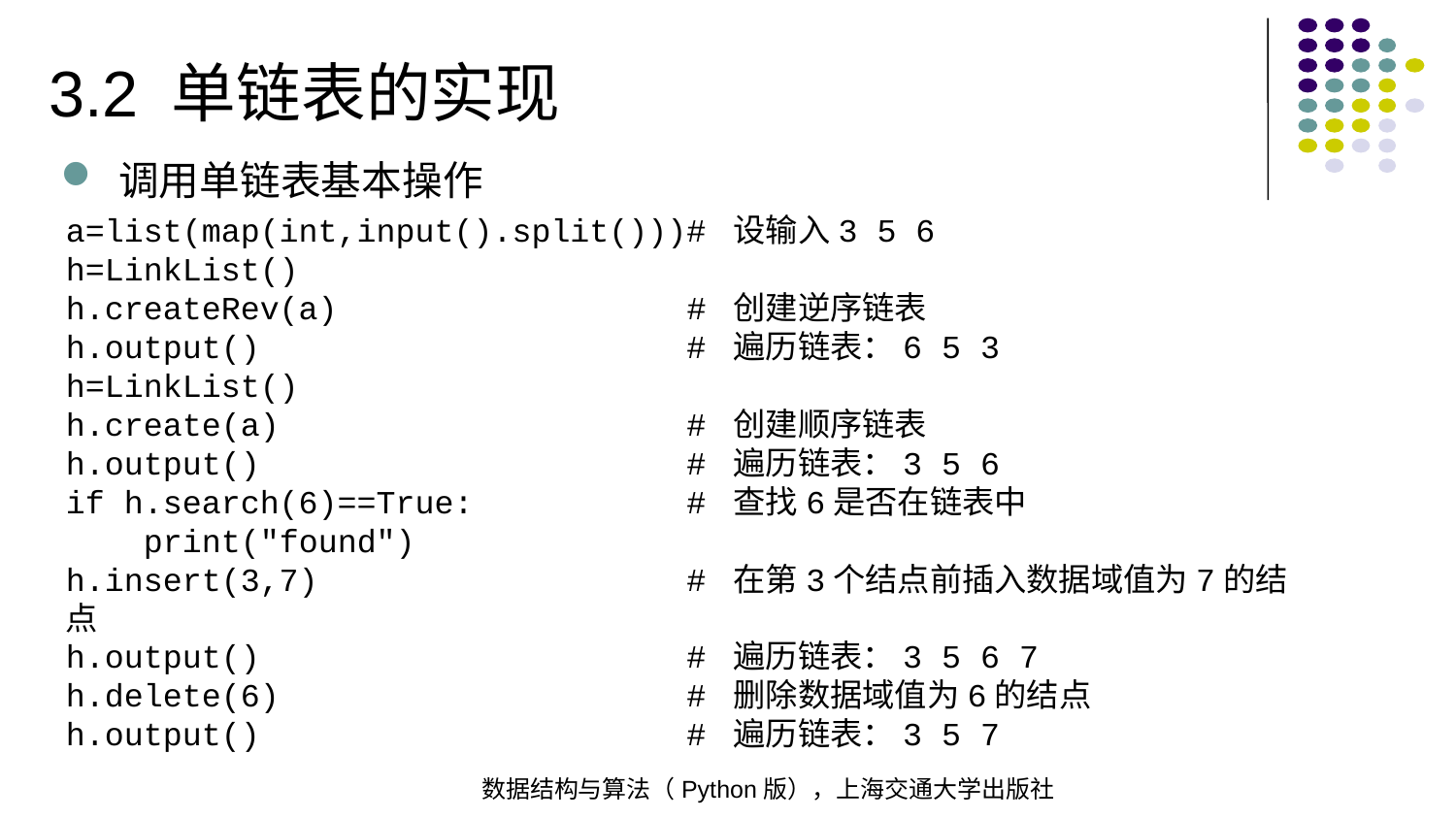

3.2 单链表的实现
调用单链表基本操作
a=list(map(int,input().split()))# 设输入3 5 6
h=LinkList()
h.createRev(a)                  # 创建逆序链表
h.output()                      # 遍历链表：6 5 3
h=LinkList()
h.create(a)                     # 创建顺序链表
h.output()                      # 遍历链表：3 5 6
if h.search(6)==True:           # 查找6是否在链表中
    print("found")
h.insert(3,7)                   # 在第3个结点前插入数据域值为7的结点
h.output()                      # 遍历链表：3 5 6 7
h.delete(6)                     # 删除数据域值为6的结点
h.output()                      # 遍历链表：3 5 7